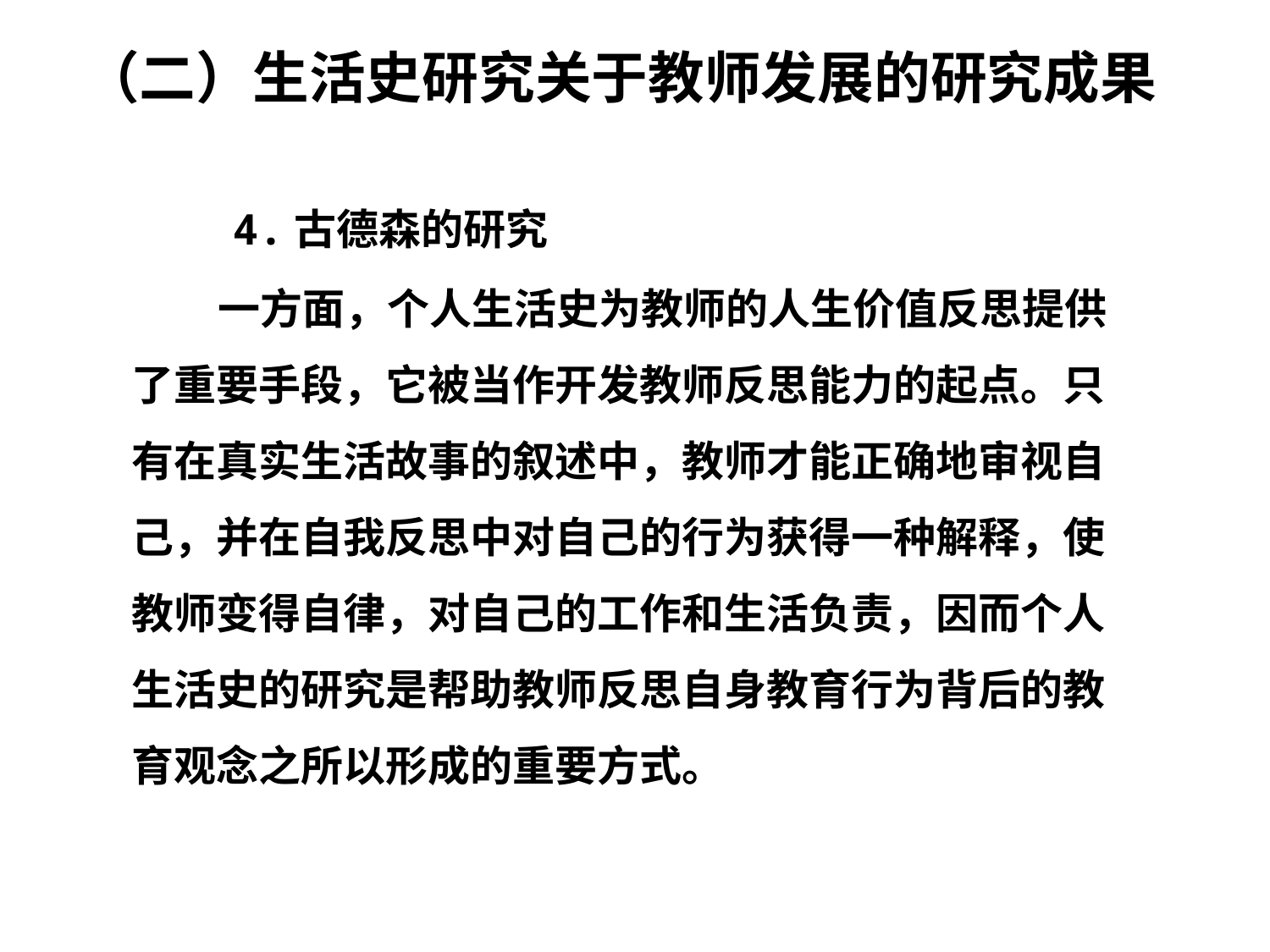

（二）生活史研究关于教师发展的研究成果
   4.古德森的研究
        一方面，个人生活史为教师的人生价值反思提供了重要手段，它被当作开发教师反思能力的起点。只有在真实生活故事的叙述中，教师才能正确地审视自己，并在自我反思中对自己的行为获得一种解释，使教师变得自律，对自己的工作和生活负责，因而个人生活史的研究是帮助教师反思自身教育行为背后的教育观念之所以形成的重要方式。